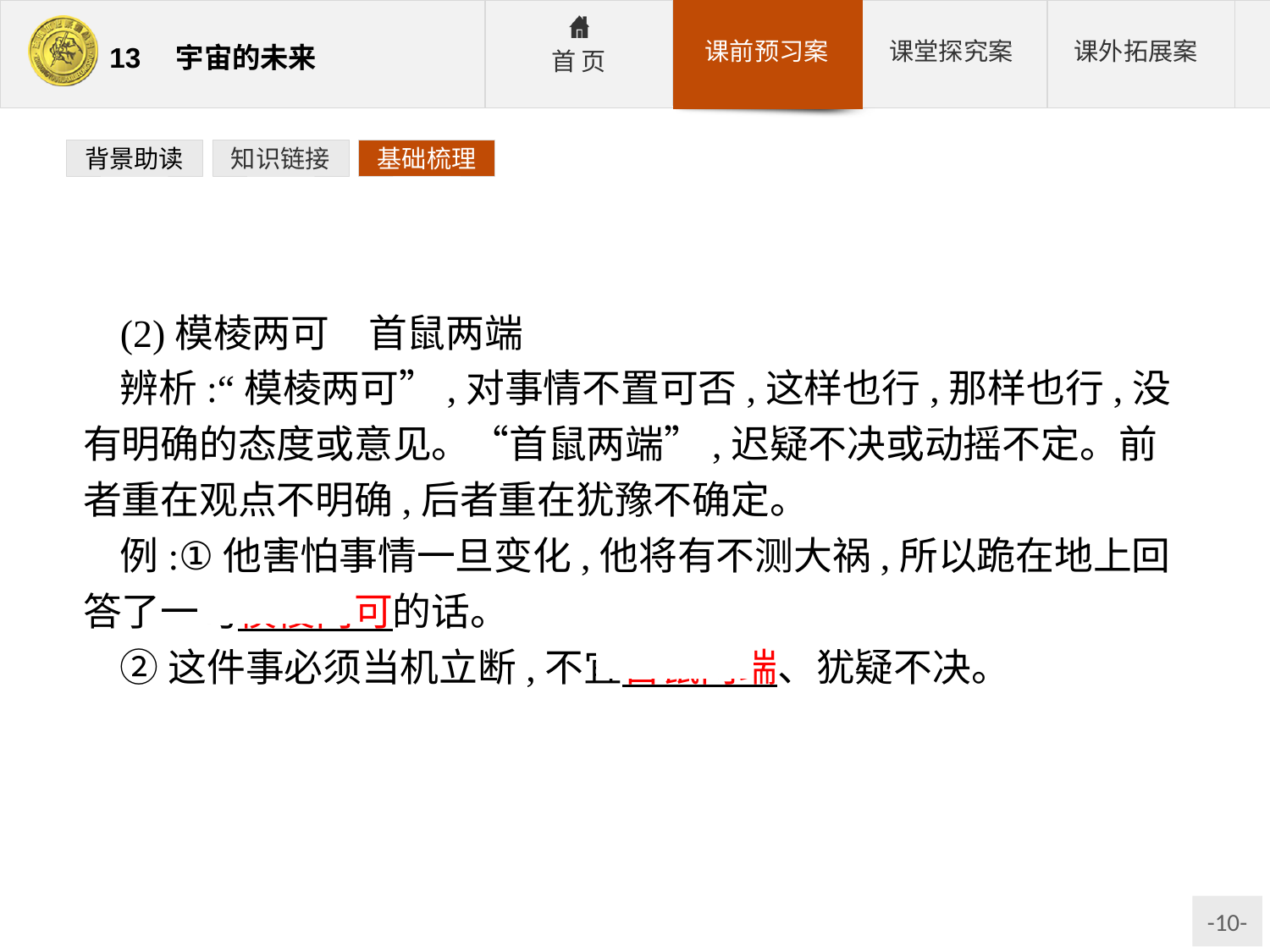

背景助读
知识链接
基础梳理
(2)模棱两可　首鼠两端
辨析:“模棱两可”,对事情不置可否,这样也行,那样也行,没有明确的态度或意见。“首鼠两端”,迟疑不决或动摇不定。前者重在观点不明确,后者重在犹豫不确定。
例:①他害怕事情一旦变化,他将有不测大祸,所以跪在地上回答了一句模棱两可的话。
②这件事必须当机立断,不宜首鼠两端、犹疑不决。